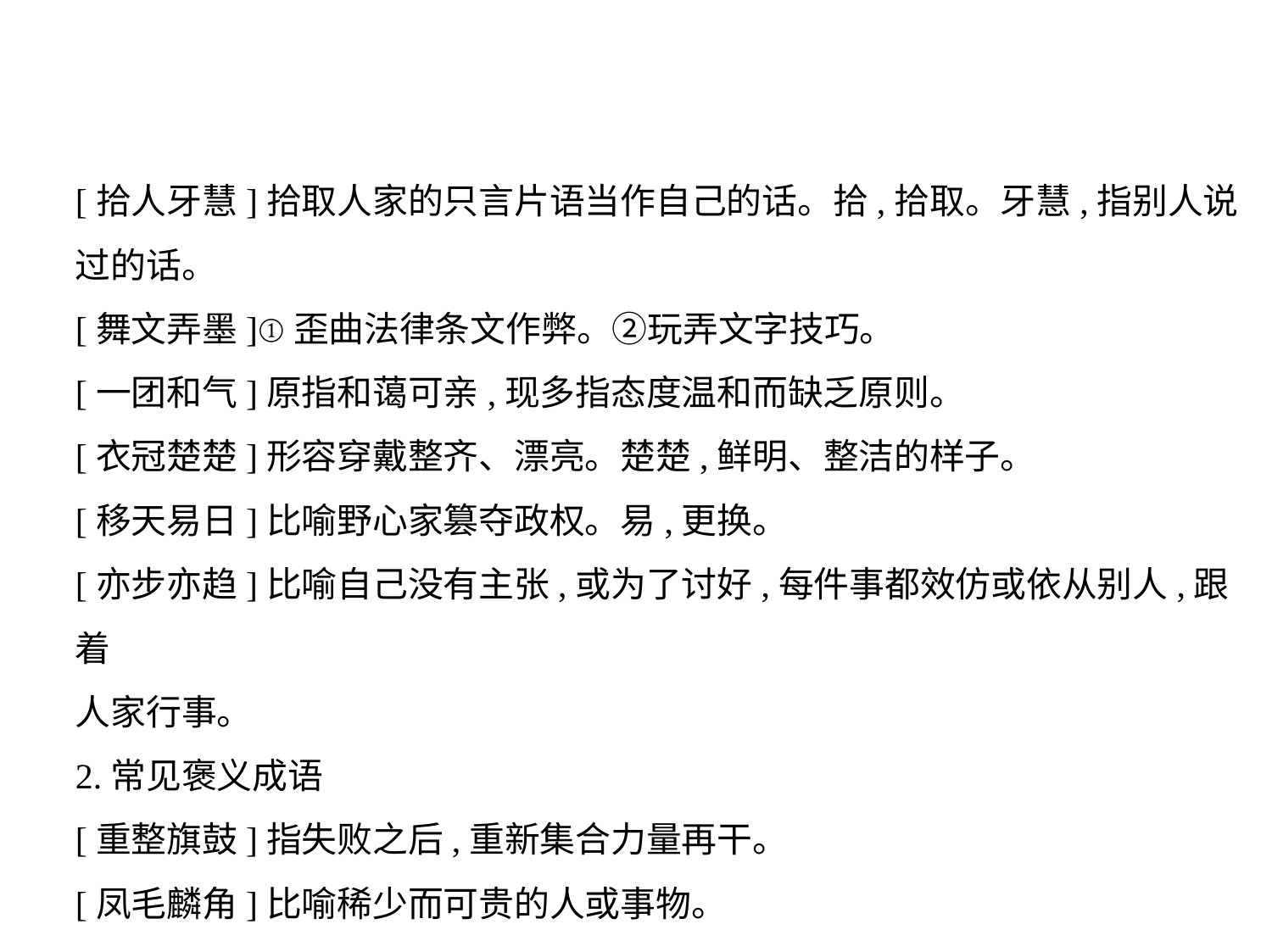

[拾人牙慧]拾取人家的只言片语当作自己的话。拾,拾取。牙慧,指别人说
过的话。
[舞文弄墨]①歪曲法律条文作弊。②玩弄文字技巧。
[一团和气]原指和蔼可亲,现多指态度温和而缺乏原则。
[衣冠楚楚]形容穿戴整齐、漂亮。楚楚,鲜明、整洁的样子。
[移天易日]比喻野心家篡夺政权。易,更换。
[亦步亦趋]比喻自己没有主张,或为了讨好,每件事都效仿或依从别人,跟着
人家行事。
2.常见褒义成语
[重整旗鼓]指失败之后,重新集合力量再干。
[凤毛麟角]比喻稀少而可贵的人或事物。